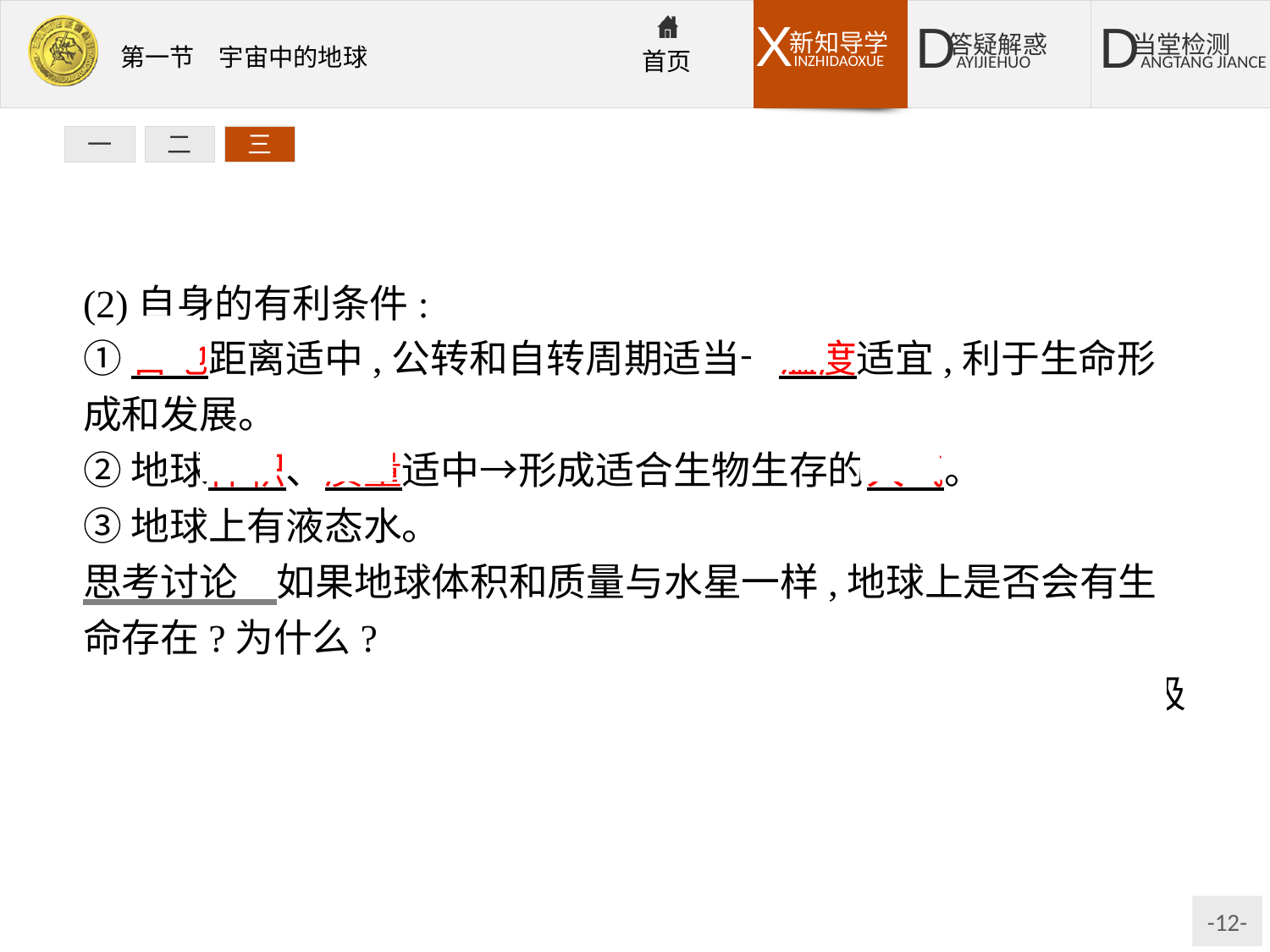

一
二
三
(2)自身的有利条件:
①日地距离适中,公转和自转周期适当→温度适宜,利于生命形成和发展。
②地球体积、质量适中→形成适合生物生存的大气。
③地球上有液态水。
思考讨论　如果地球体积和质量与水星一样,地球上是否会有生命存在?为什么?
提示:不会有生命存在。因为地球质量和体积太小,引力不足以吸住大气形成大气层。